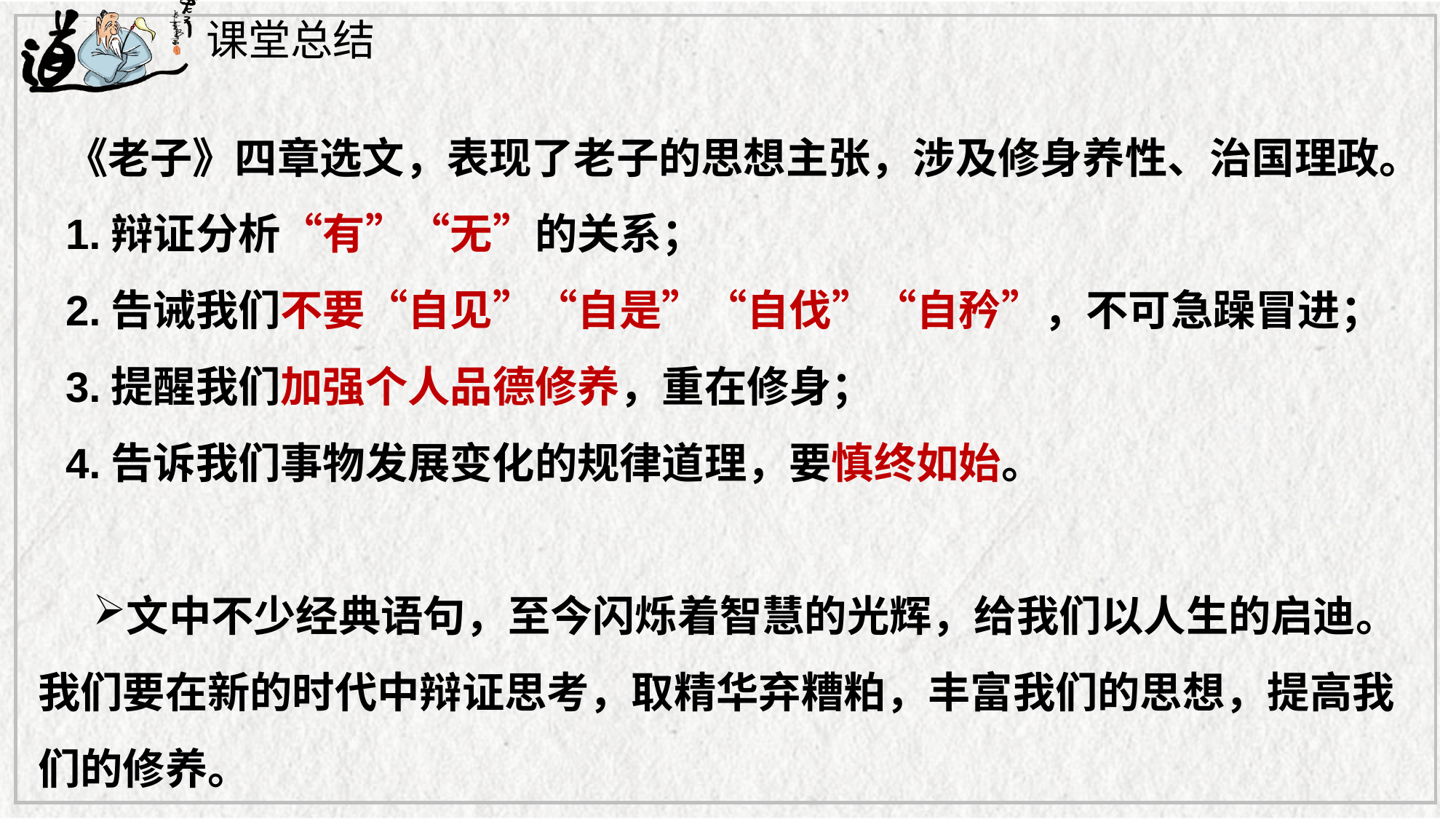

课堂总结
《老子》四章选文，表现了老子的思想主张，涉及修身养性、治国理政。
1.辩证分析“有”“无”的关系；
2.告诫我们不要“自见”“自是”“自伐”“自矜”，不可急躁冒进；
3.提醒我们加强个人品德修养，重在修身；
4.告诉我们事物发展变化的规律道理，要慎终如始。

文中不少经典语句，至今闪烁着智慧的光辉，给我们以人生的启迪。我们要在新的时代中辩证思考，取精华弃糟粕，丰富我们的思想，提高我们的修养。